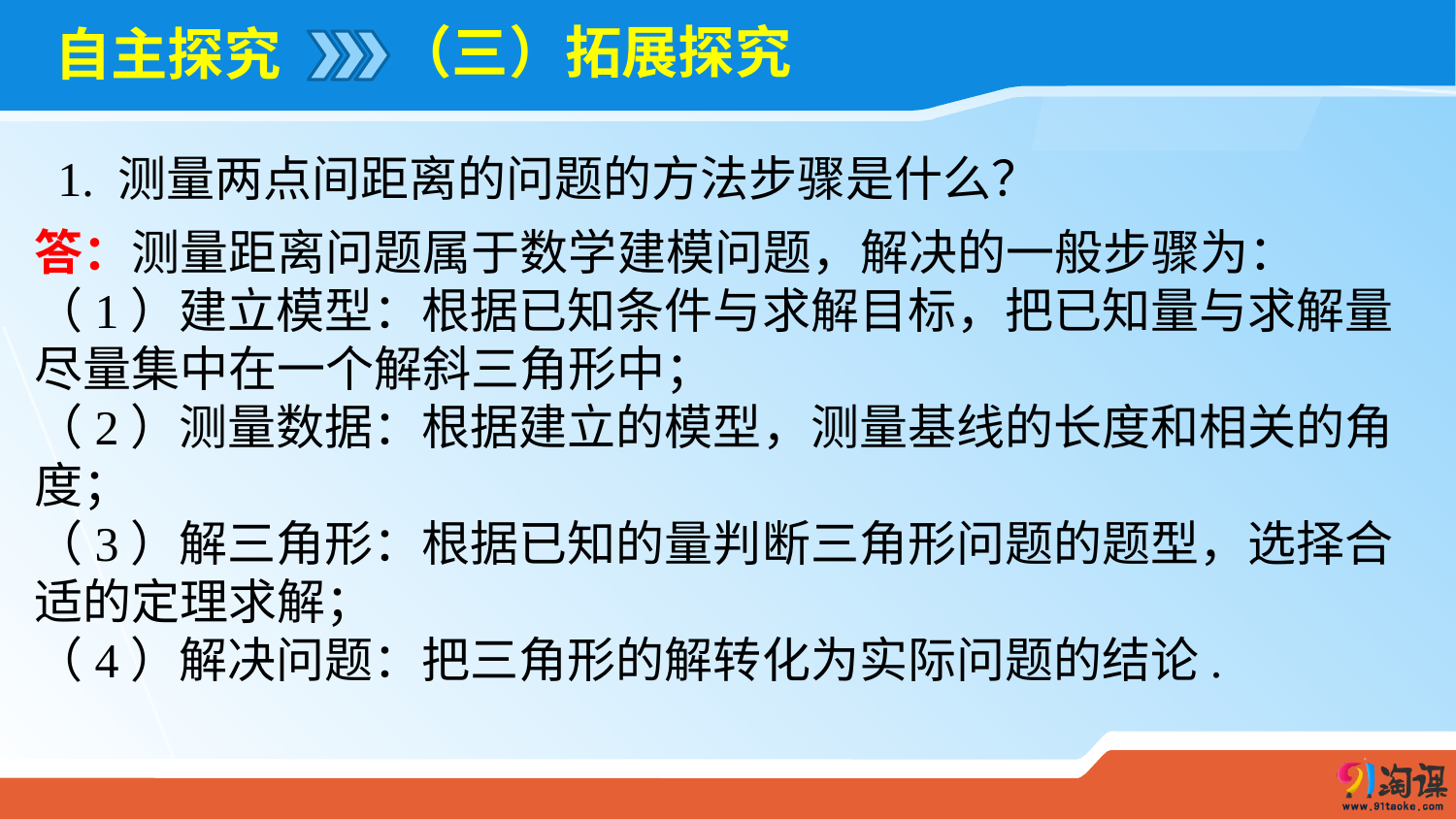

（三）拓展探究
# 自主探究
1. 测量两点间距离的问题的方法步骤是什么？
答：测量距离问题属于数学建模问题，解决的一般步骤为：
（1）建立模型：根据已知条件与求解目标，把已知量与求解量尽量集中在一个解斜三角形中；
（2）测量数据：根据建立的模型，测量基线的长度和相关的角度；
（3）解三角形：根据已知的量判断三角形问题的题型，选择合适的定理求解；
（4）解决问题：把三角形的解转化为实际问题的结论.